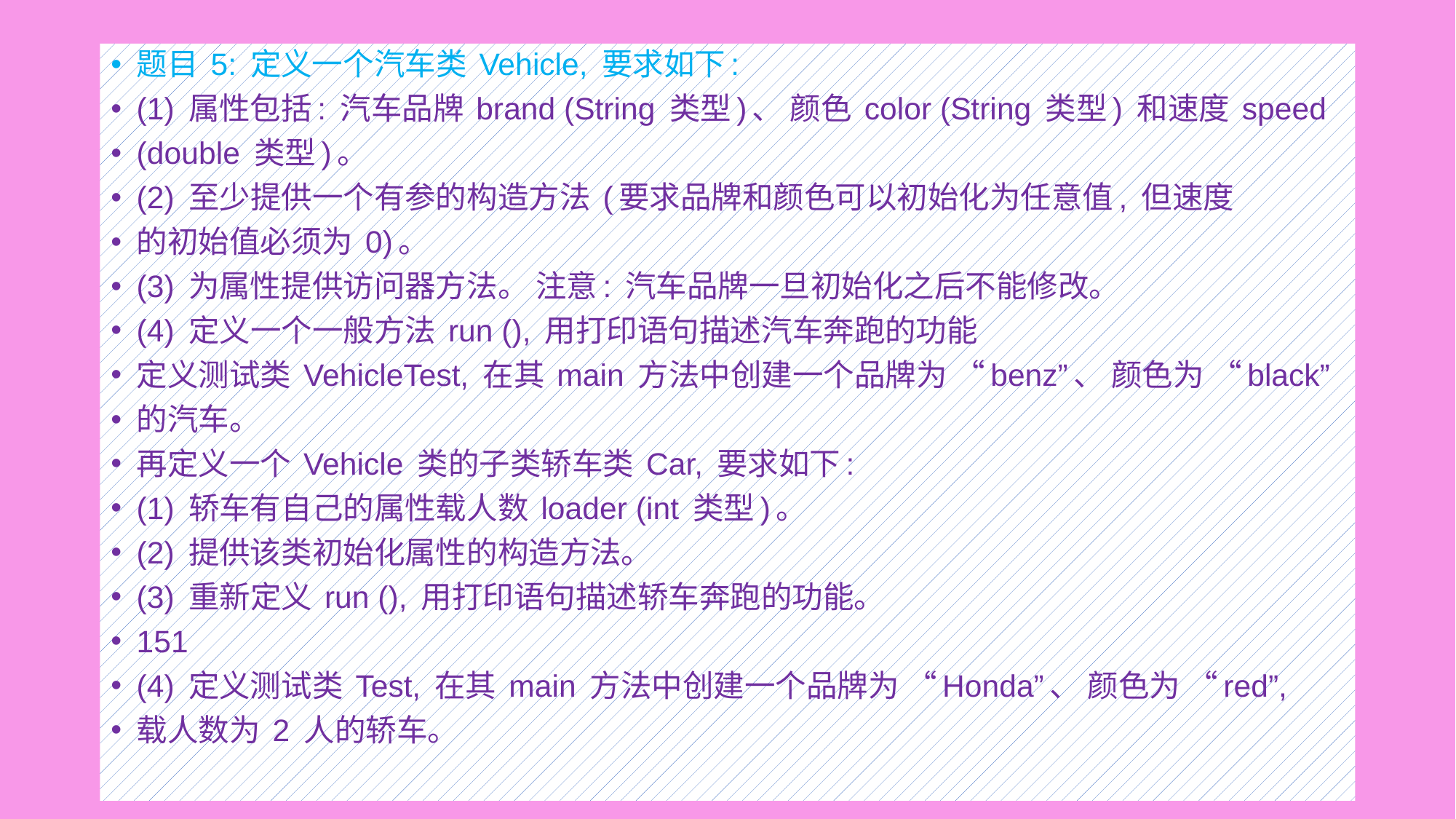

题目 5: 定义一个汽车类 Vehicle, 要求如下:
(1) 属性包括: 汽车品牌 brand (String 类型)、 颜色 color (String 类型) 和速度 speed
(double 类型)。
(2) 至少提供一个有参的构造方法 (要求品牌和颜色可以初始化为任意值, 但速度
的初始值必须为 0)。
(3) 为属性提供访问器方法。 注意: 汽车品牌一旦初始化之后不能修改。
(4) 定义一个一般方法 run (), 用打印语句描述汽车奔跑的功能
定义测试类 VehicleTest, 在其 main 方法中创建一个品牌为 “benz”、 颜色为 “black”
的汽车。
再定义一个 Vehicle 类的子类轿车类 Car, 要求如下:
(1) 轿车有自己的属性载人数 loader (int 类型)。
(2) 提供该类初始化属性的构造方法。
(3) 重新定义 run (), 用打印语句描述轿车奔跑的功能。
151
(4) 定义测试类 Test, 在其 main 方法中创建一个品牌为 “Honda”、 颜色为 “red”,
载人数为 2 人的轿车。
#